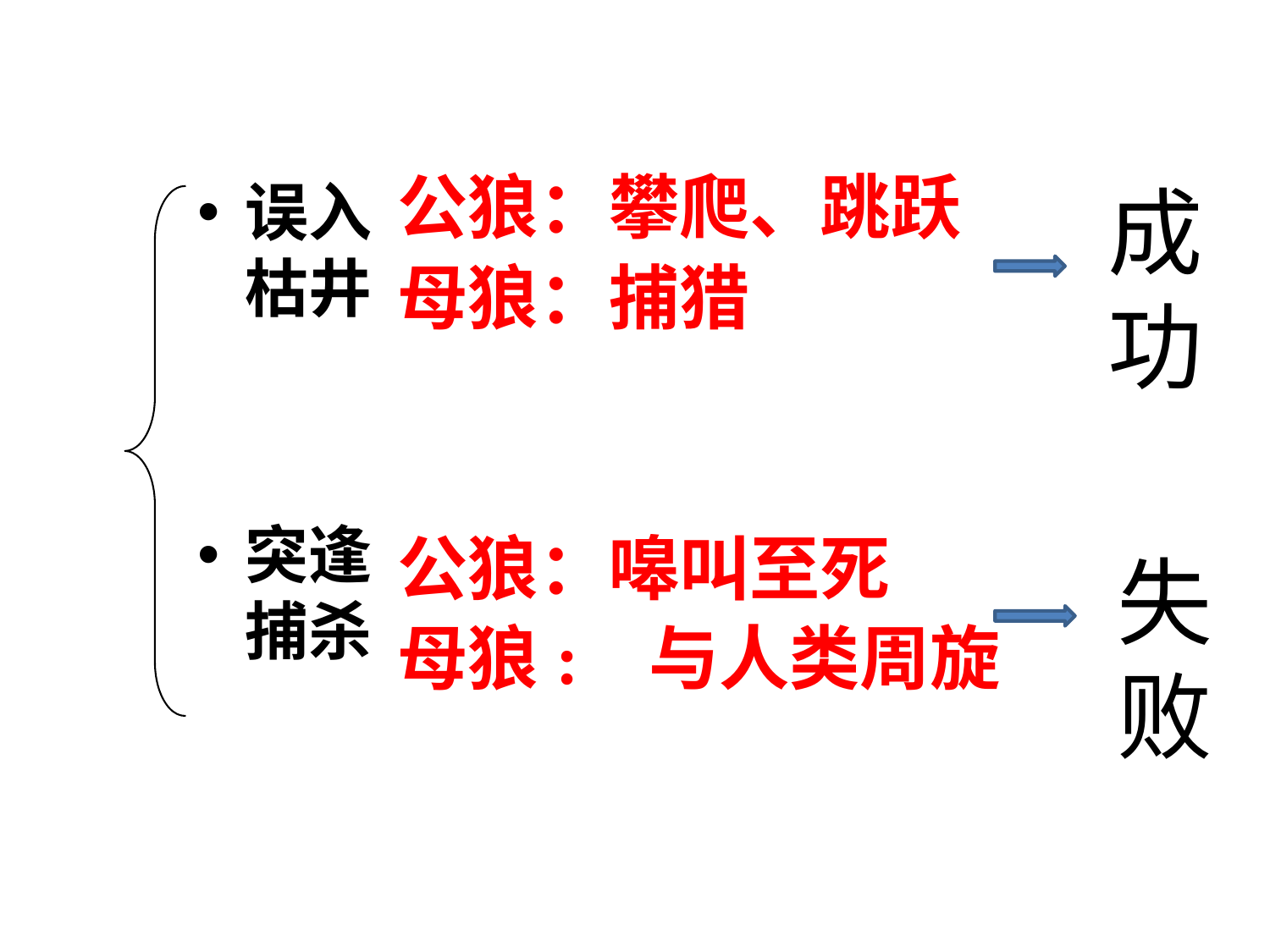

公狼：攀爬、跳跃
母狼：捕猎

公狼：嗥叫至死
母狼:   与人类周旋
成功
误入枯井

突逢捕杀

失败